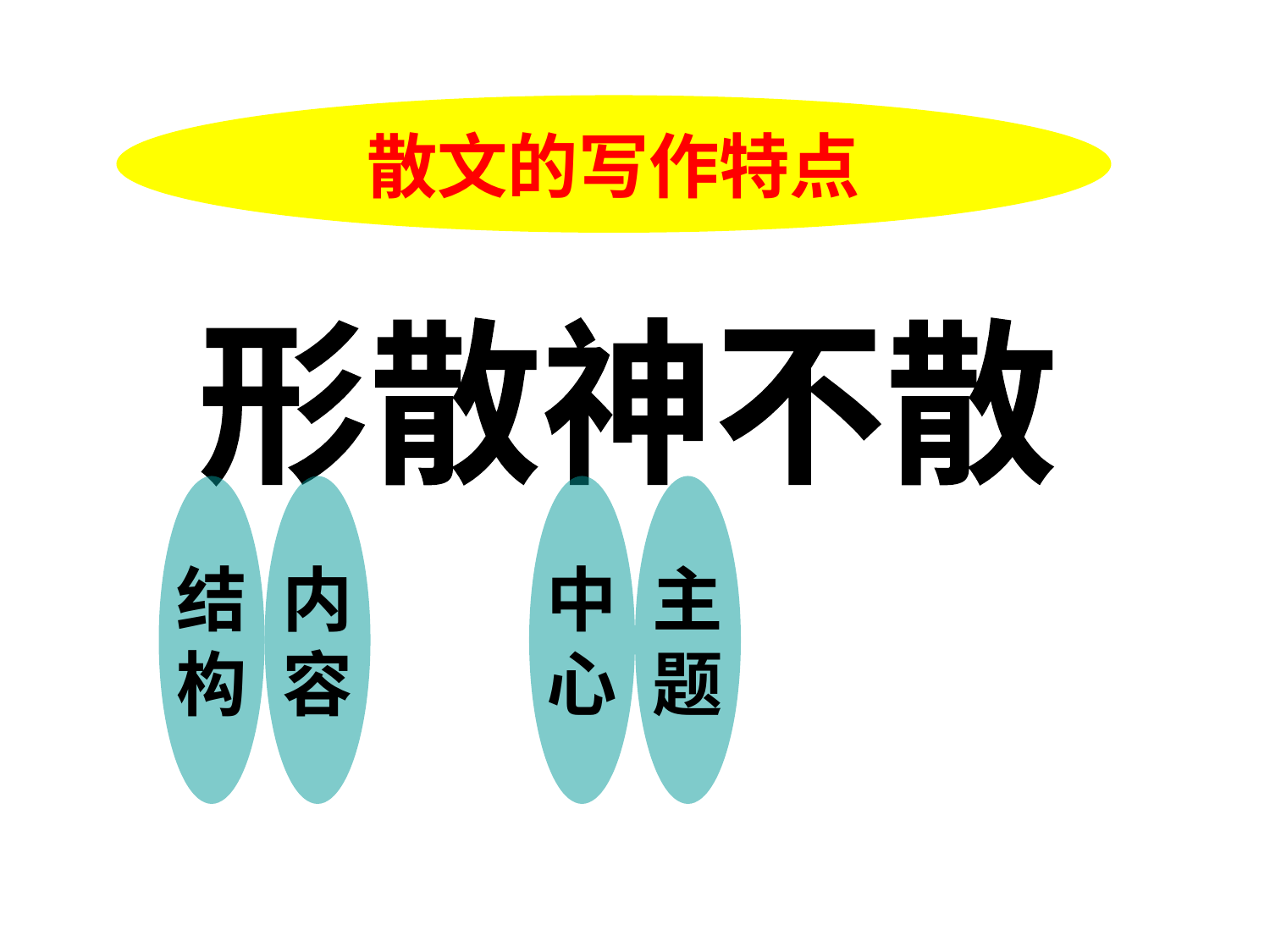

散文的写作特点
形散神不散
结
构
内
容
中
心
主
题